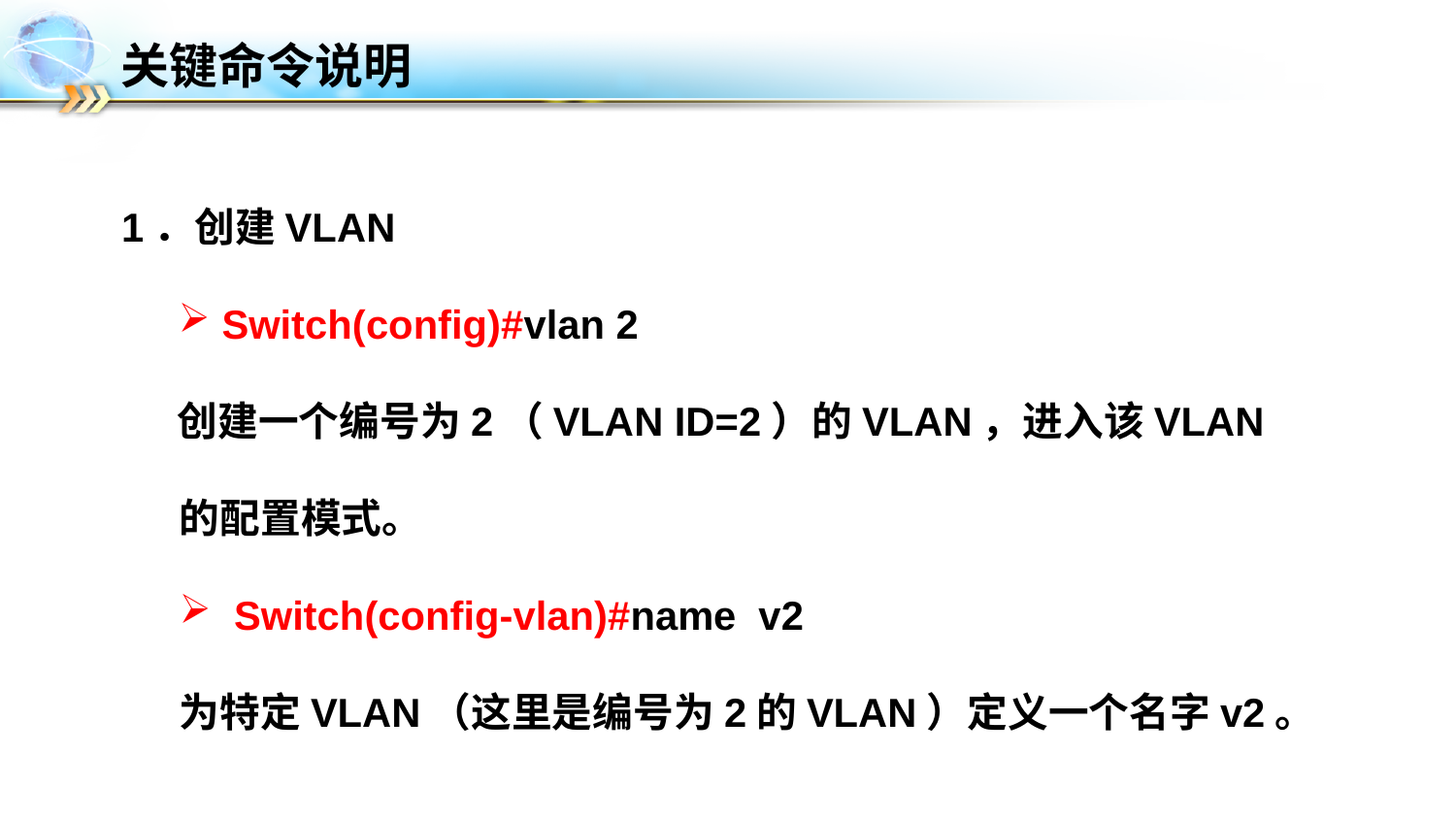

# 关键命令说明
1．创建VLAN
 Switch(config)#vlan 2
     创建一个编号为2（VLAN ID=2）的VLAN，进入该VLAN  的配置模式。
Switch(config-vlan)#name  v2
为特定VLAN（这里是编号为2的VLAN）定义一个名字v2。